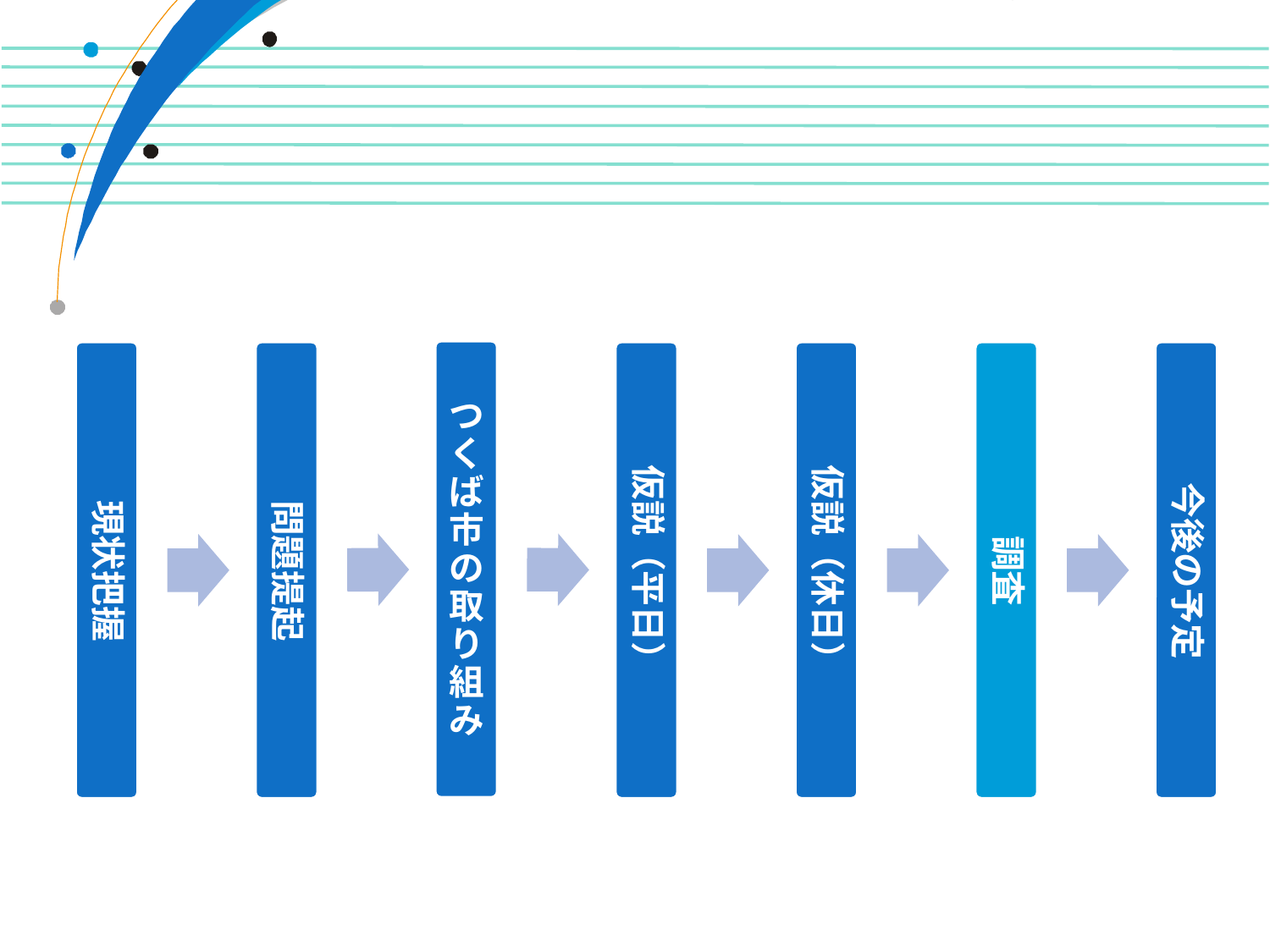

#
現状把握

問題提起

つくば市の取り組み

仮説（平日）

仮説（休日）

調査

今後の予定